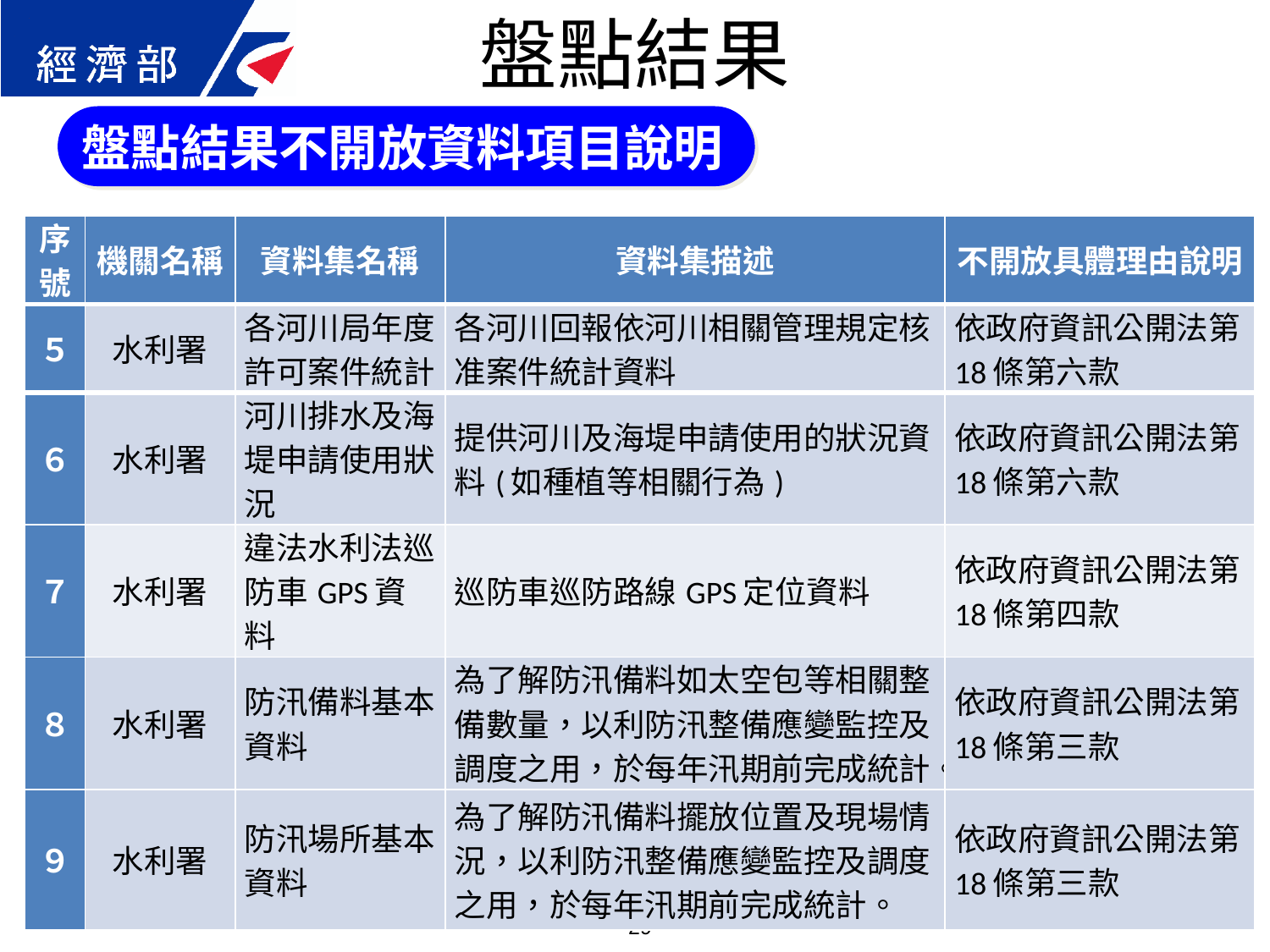

盤點結果
盤點結果不開放資料項目說明
| 序號 | 機關名稱 | 資料集名稱 | 資料集描述 | 不開放具體理由說明 |
| --- | --- | --- | --- | --- |
| ５ | 水利署 | 各河川局年度許可案件統計 | 各河川回報依河川相關管理規定核准案件統計資料 | 依政府資訊公開法第18條第六款 |
| ６ | 水利署 | 河川排水及海堤申請使用狀況 | 提供河川及海堤申請使用的狀況資料(如種植等相關行為) | 依政府資訊公開法第18條第六款 |
| ７ | 水利署 | 違法水利法巡防車GPS資料 | 巡防車巡防路線GPS定位資料 | 依政府資訊公開法第18條第四款 |
| ８ | 水利署 | 防汛備料基本資料 | 為了解防汛備料如太空包等相關整備數量，以利防汛整備應變監控及調度之用，於每年汛期前完成統計。 | 依政府資訊公開法第18條第三款 |
| ９ | 水利署 | 防汛場所基本資料 | 為了解防汛備料擺放位置及現場情況，以利防汛整備應變監控及調度之用，於每年汛期前完成統計。 | 依政府資訊公開法第18條第三款 |
29